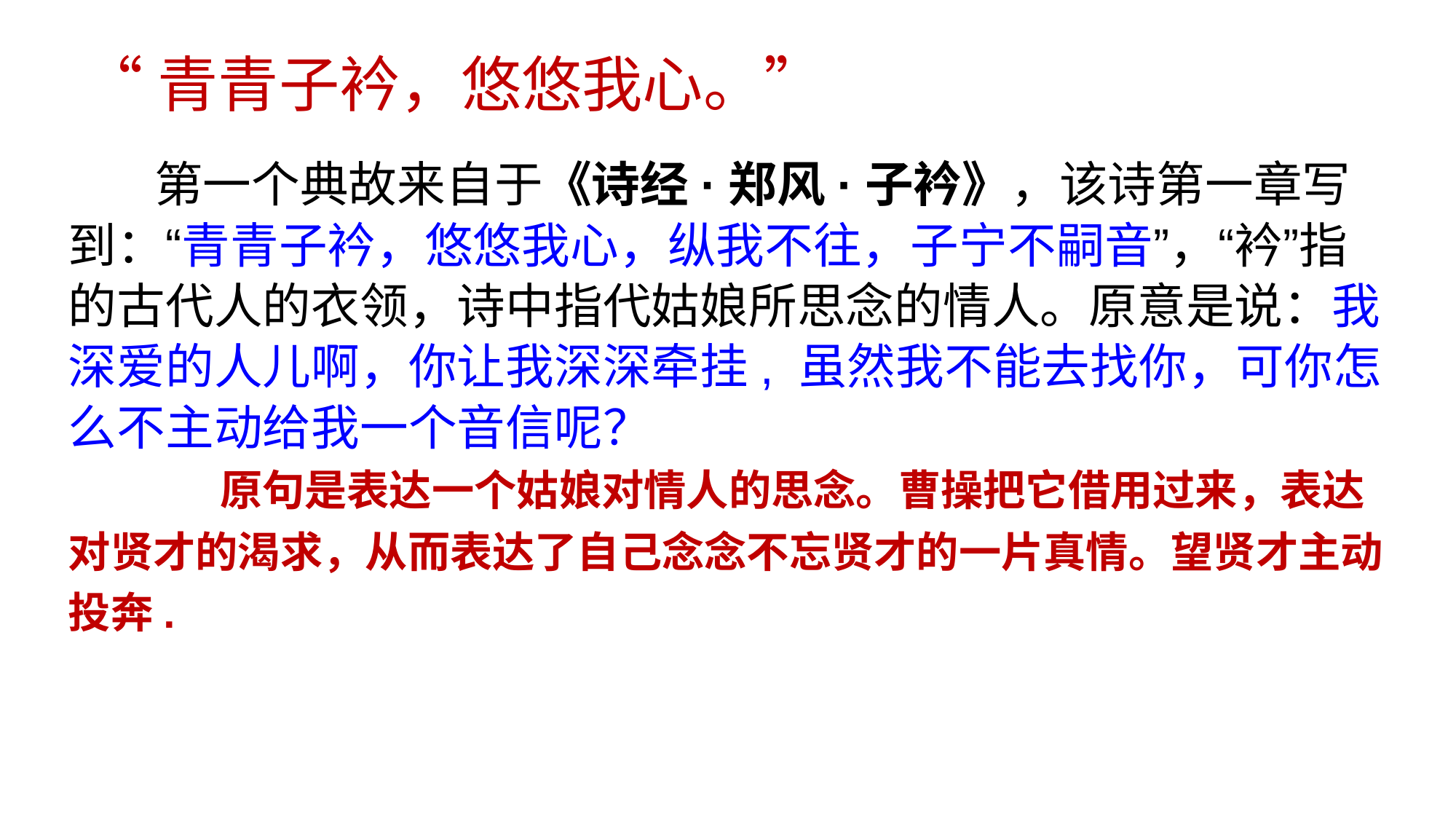

“青青子衿，悠悠我心。”
第一个典故来自于《诗经·郑风·子衿》，该诗第一章写到：“青青子衿，悠悠我心，纵我不往，子宁不嗣音”，“衿”指的古代人的衣领，诗中指代姑娘所思念的情人。原意是说：我深爱的人儿啊，你让我深深牵挂, 虽然我不能去找你，可你怎么不主动给我一个音信呢？
    原句是表达一个姑娘对情人的思念。曹操把它借用过来，表达对贤才的渴求，从而表达了自己念念不忘贤才的一片真情。望贤才主动投奔.